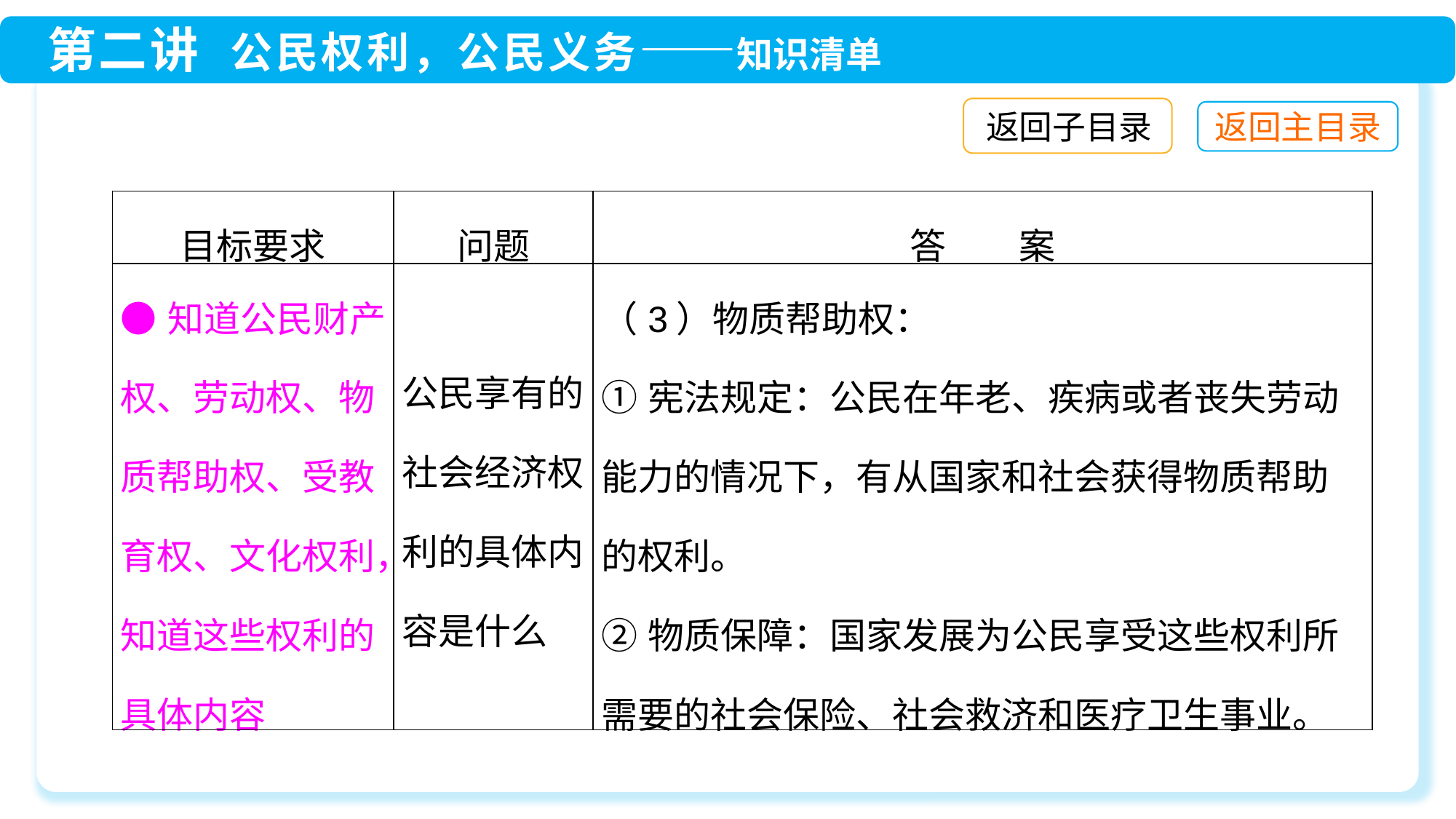

返回子目录
| 目标要求 | 问题 | 答　　案 |
| --- | --- | --- |
| ●知道公民财产权、劳动权、物质帮助权、受教育权、文化权利，知道这些权利的具体内容 | 公民享有的社会经济权利的具体内容是什么 | （3）物质帮助权： ①宪法规定：公民在年老、疾病或者丧失劳动能力的情况下，有从国家和社会获得物质帮助的权利。 ②物质保障：国家发展为公民享受这些权利所需要的社会保险、社会救济和医疗卫生事业。 |